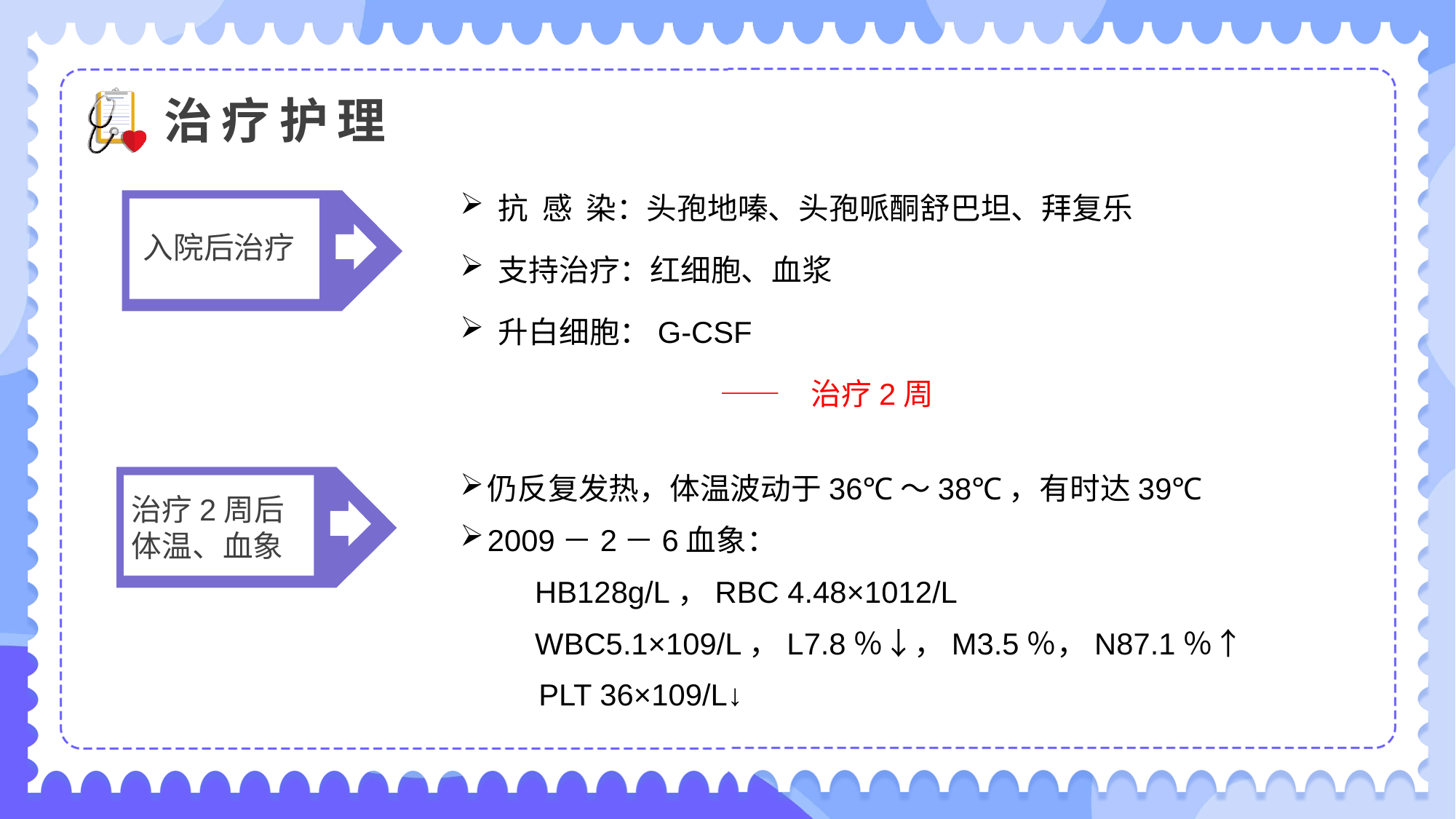

治疗护理
 抗  感  染：头孢地嗪、头孢哌酮舒巴坦、拜复乐
 支持治疗：红细胞、血浆
 升白细胞：G-CSF
　　　　                　——　治疗2周

入院后治疗

仍反复发热，体温波动于36℃～38℃，有时达39℃
2009－2－6血象：
　　 HB128g/L，RBC 4.48×1012/L
　　 WBC5.1×109/L，L7.8％↓，M3.5％，N87.1％↑
    　 PLT 36×109/L↓

治疗2周后体温、血象